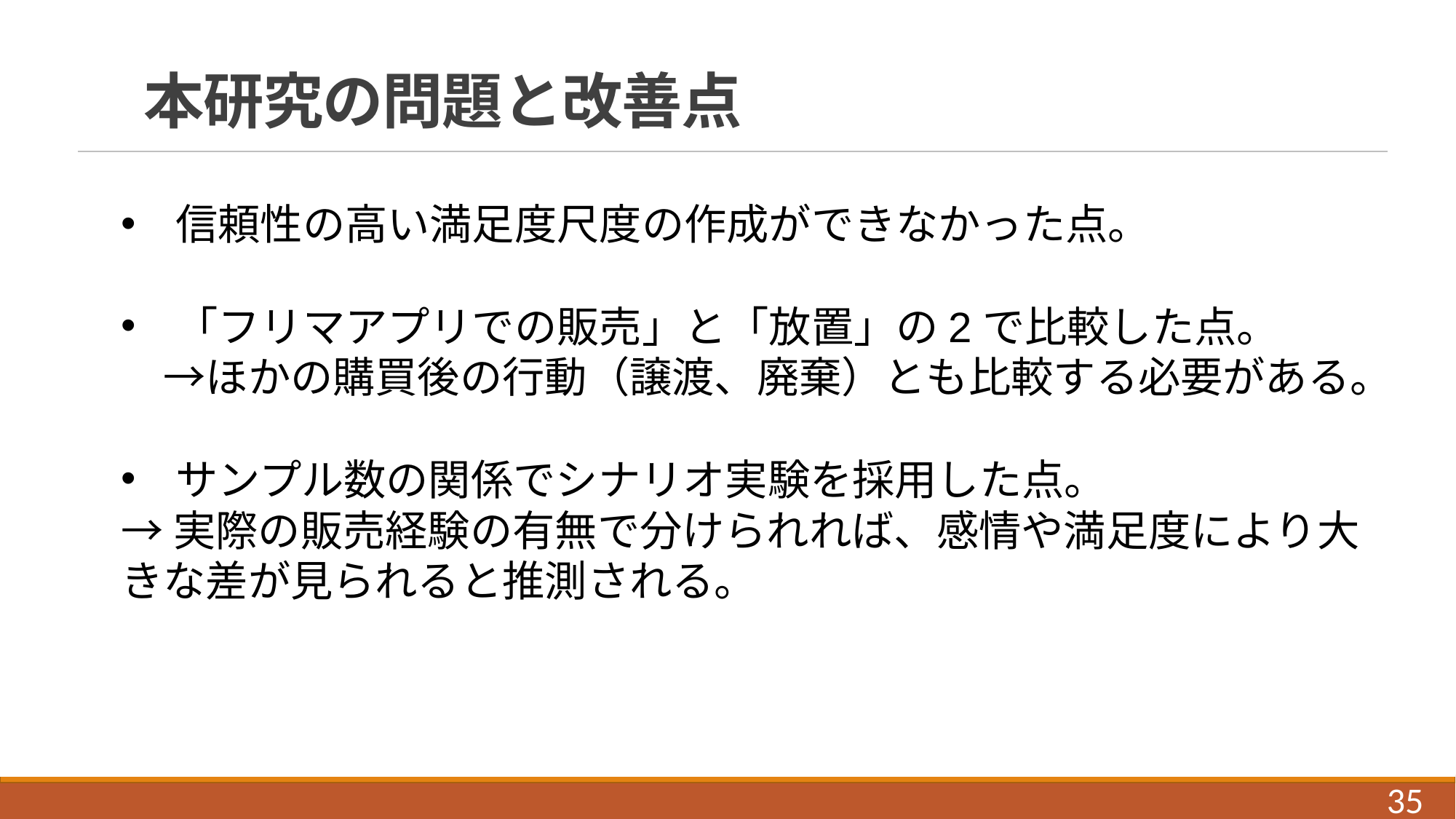

# 本研究の問題と改善点
信頼性の高い満足度尺度の作成ができなかった点。

「フリマアプリでの販売」と「放置」の2で比較した点。
　→ほかの購買後の行動（譲渡、廃棄）とも比較する必要がある。

サンプル数の関係でシナリオ実験を採用した点。
→実際の販売経験の有無で分けられれば、感情や満足度により大きな差が見られると推測される。
35